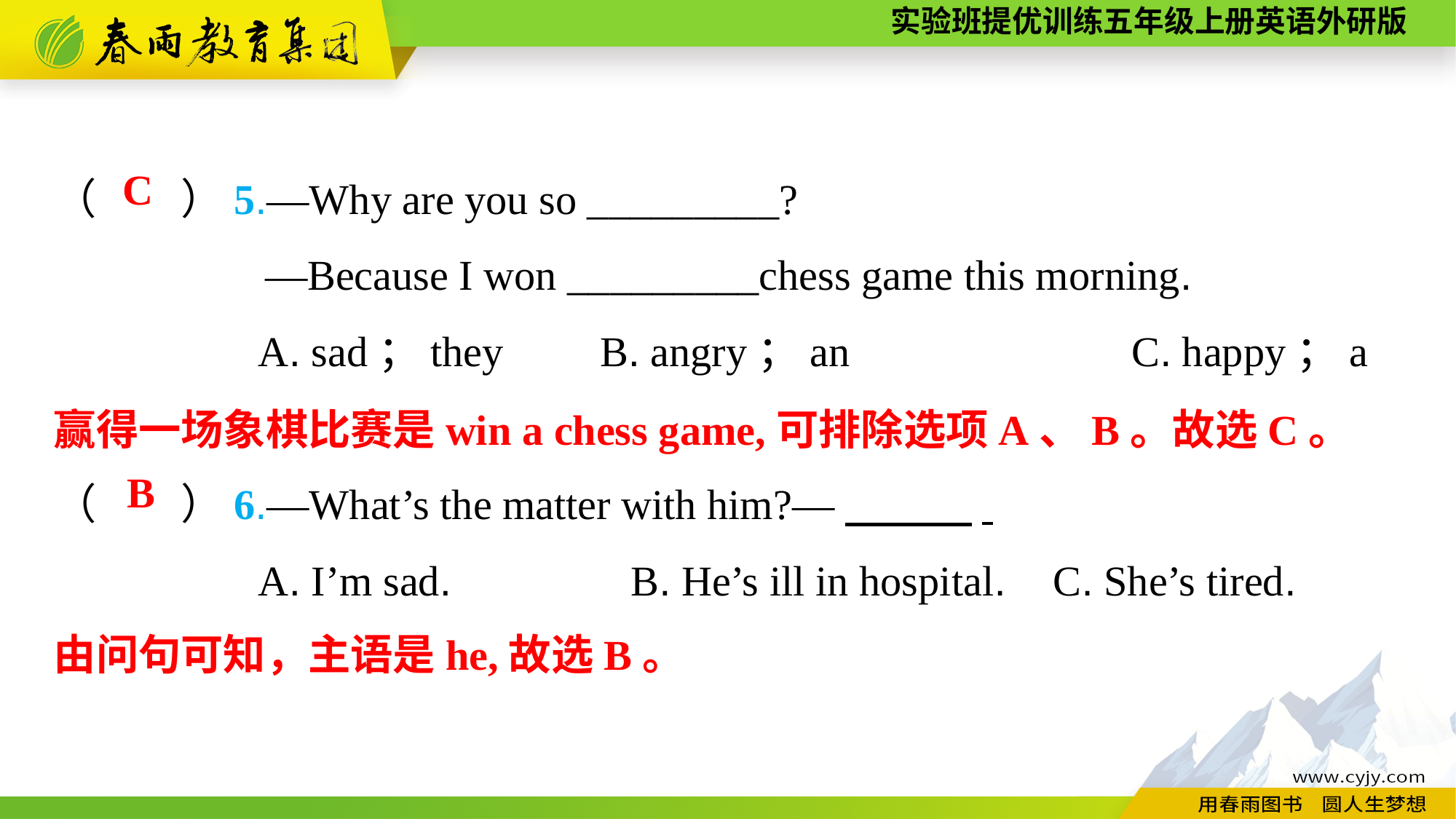

（　　）5.—Why are you so _________?
                    —Because I won _________chess game this morning.
A. sad；they	B. angry；an		         C. happy；a

（　　）6.—What’s the matter with him?—　　　.
A. I’m sad.                 B. He’s ill in hospital.    C. She’s tired.
C
赢得一场象棋比赛是win a chess game,可排除选项A、B。故选C。
B
由问句可知，主语是he,故选B。